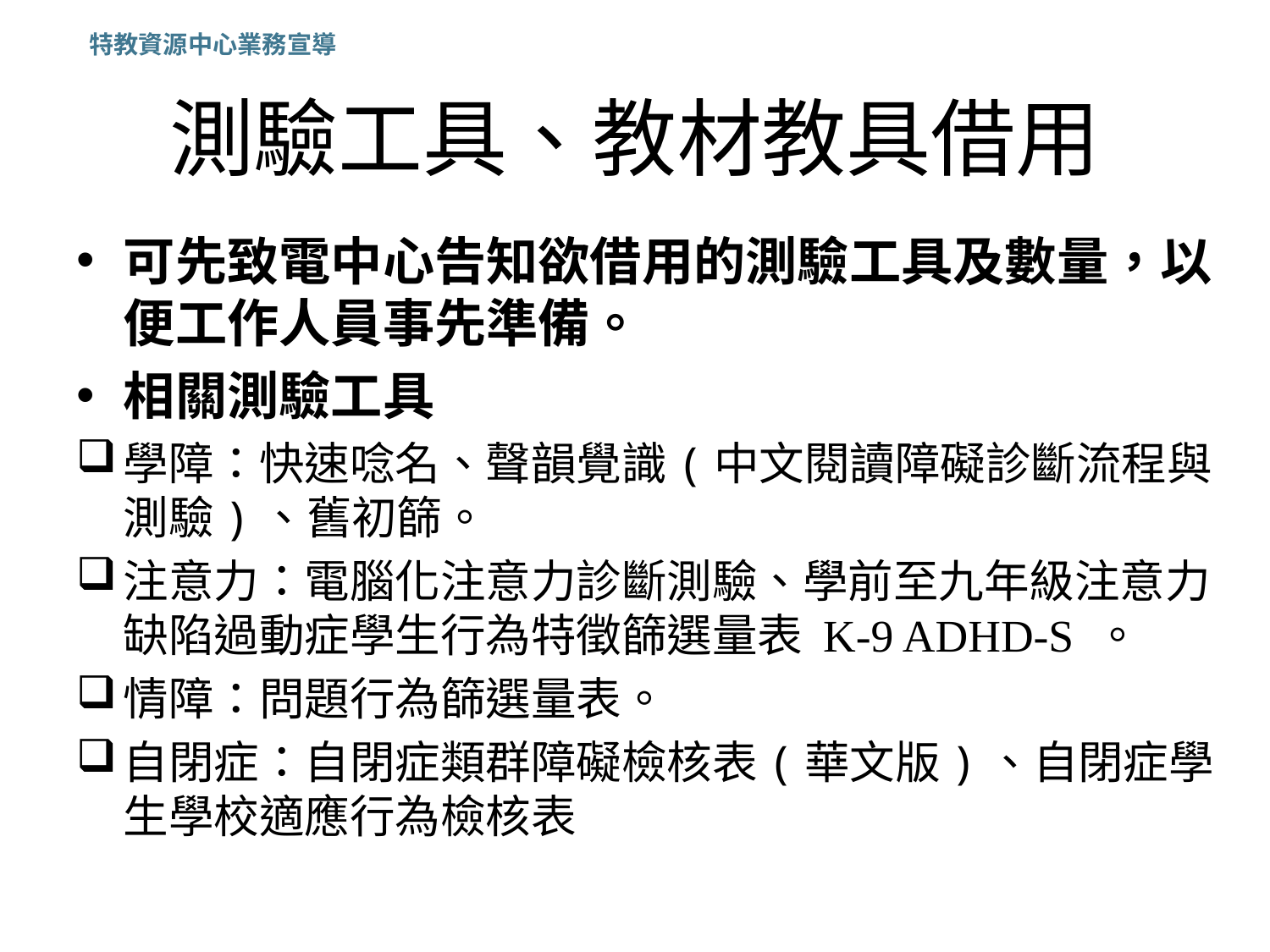

特教資源中心業務宣導
# 測驗工具、教材教具借用
可先致電中心告知欲借用的測驗工具及數量，以便工作人員事先準備。
相關測驗工具
學障：快速唸名、聲韻覺識(中文閱讀障礙診斷流程與測驗)、舊初篩。
注意力：電腦化注意力診斷測驗、學前至九年級注意力缺陷過動症學生行為特徵篩選量表 K-9 ADHD-S 。
情障：問題行為篩選量表。
自閉症：自閉症類群障礙檢核表(華文版)、自閉症學生學校適應行為檢核表